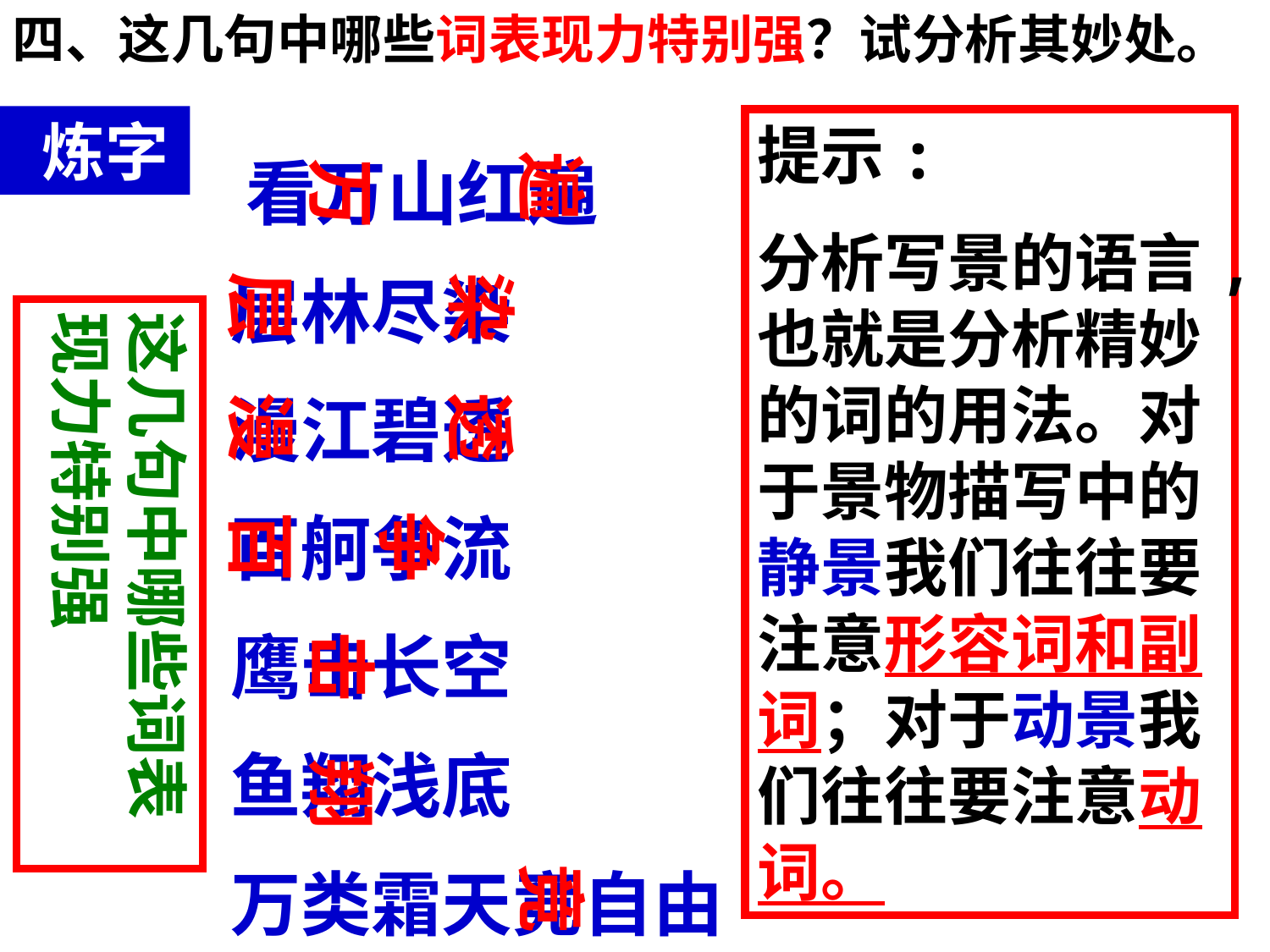

四、这几句中哪些词表现力特别强？试分析其妙处。

 炼字
  看万山红遍
 层林尽染
 漫江碧透
 百舸争流
 鹰击长空
 鱼翔浅底
 万类霜天竞自由
提示:
分析写景的语言,也就是分析精妙的词的用法。对于景物描写中的静景我们往往要注意形容词和副词；对于动景我们往往要注意动词。
万
遍
层
染
这几句中哪些词表现力特别强
漫
透
百
争
击
翔
竞
25